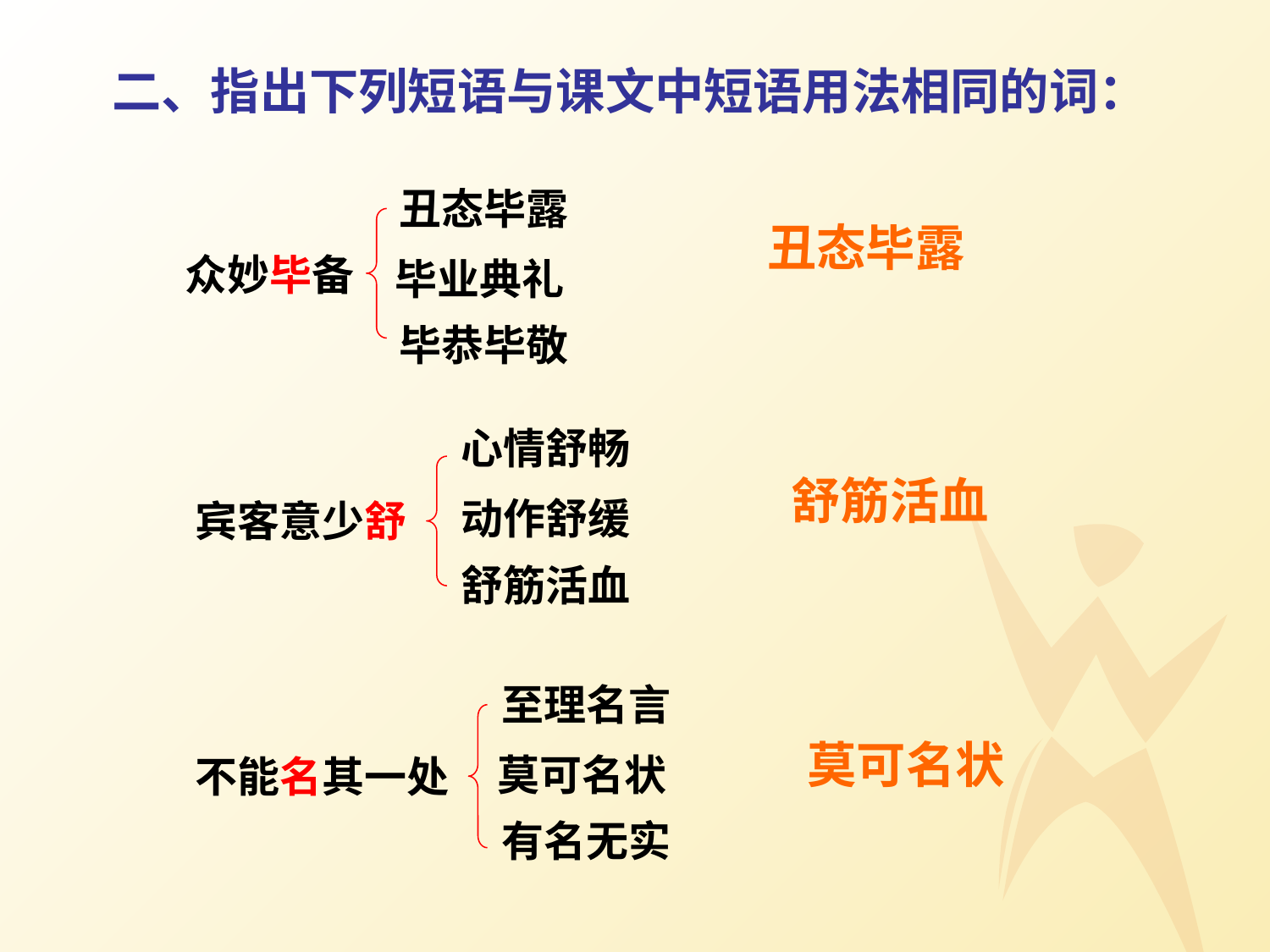

二、指出下列短语与课文中短语用法相同的词：
丑态毕露

众妙毕备
毕业典礼
毕恭毕敬
丑态毕露
心情舒畅

动作舒缓
宾客意少舒
舒筋活血
舒筋活血
至理名言

莫可名状
不能名其一处
有名无实
莫可名状